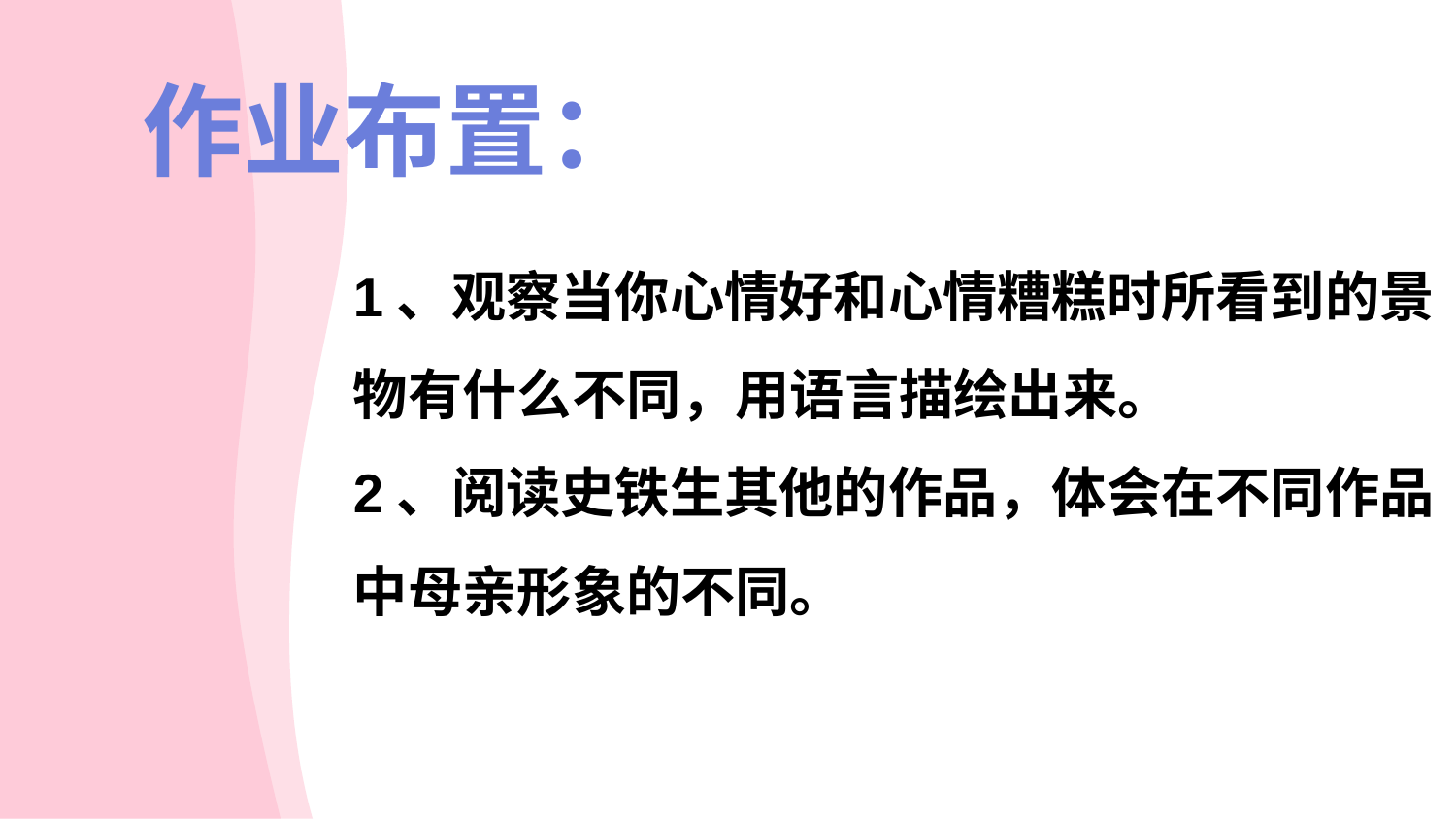

作业布置：
1、观察当你心情好和心情糟糕时所看到的景物有什么不同，用语言描绘出来。
2、阅读史铁生其他的作品，体会在不同作品中母亲形象的不同。